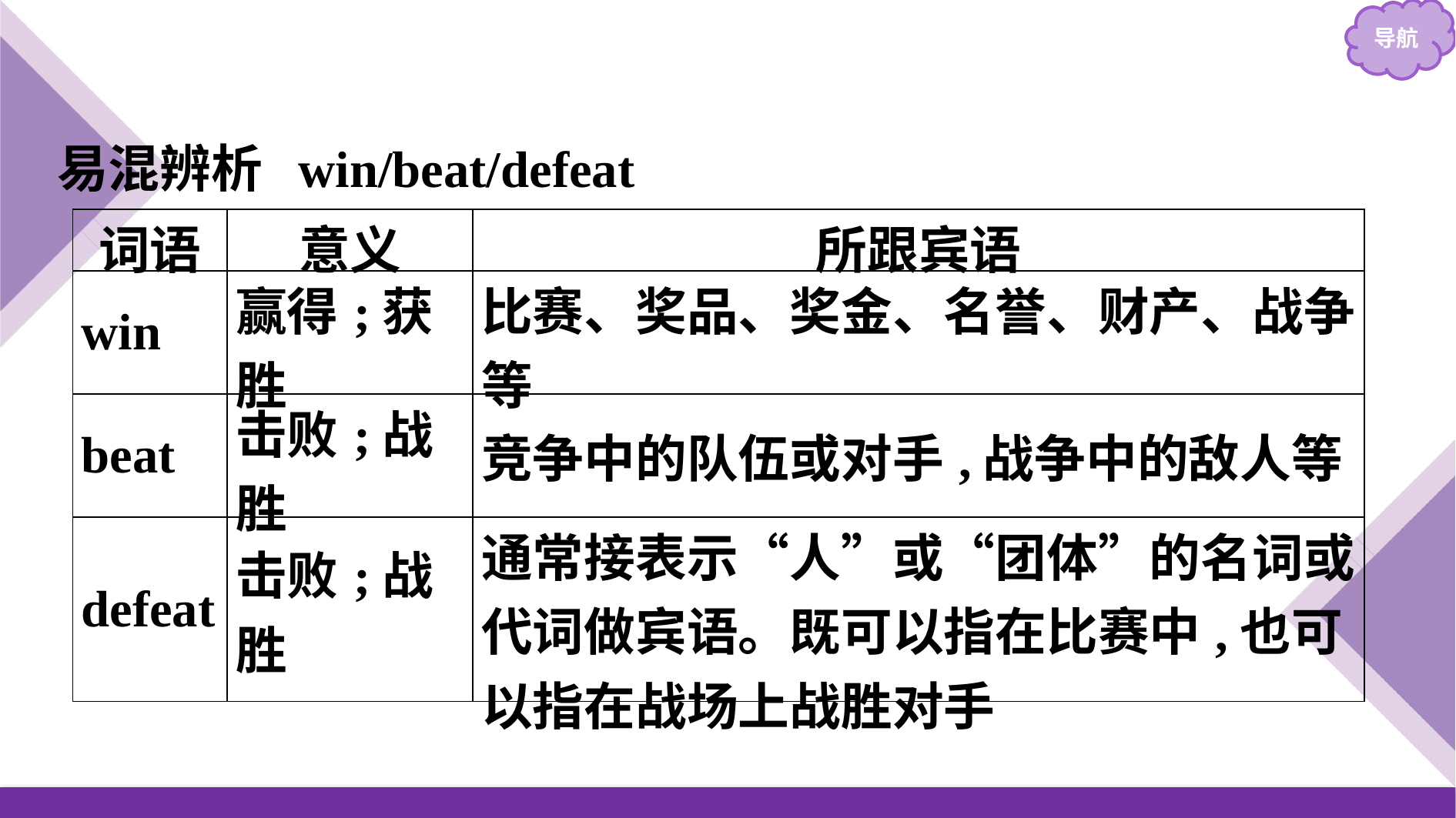

易混辨析  win/beat/defeat
| 词语 | 意义 | 所跟宾语 |
| --- | --- | --- |
| win | 赢得;获胜 | 比赛、奖品、奖金、名誉、财产、战争等 |
| beat | 击败;战胜 | 竞争中的队伍或对手,战争中的敌人等 |
| defeat | 击败;战胜 | 通常接表示“人”或“团体”的名词或代词做宾语。既可以指在比赛中,也可以指在战场上战胜对手 |